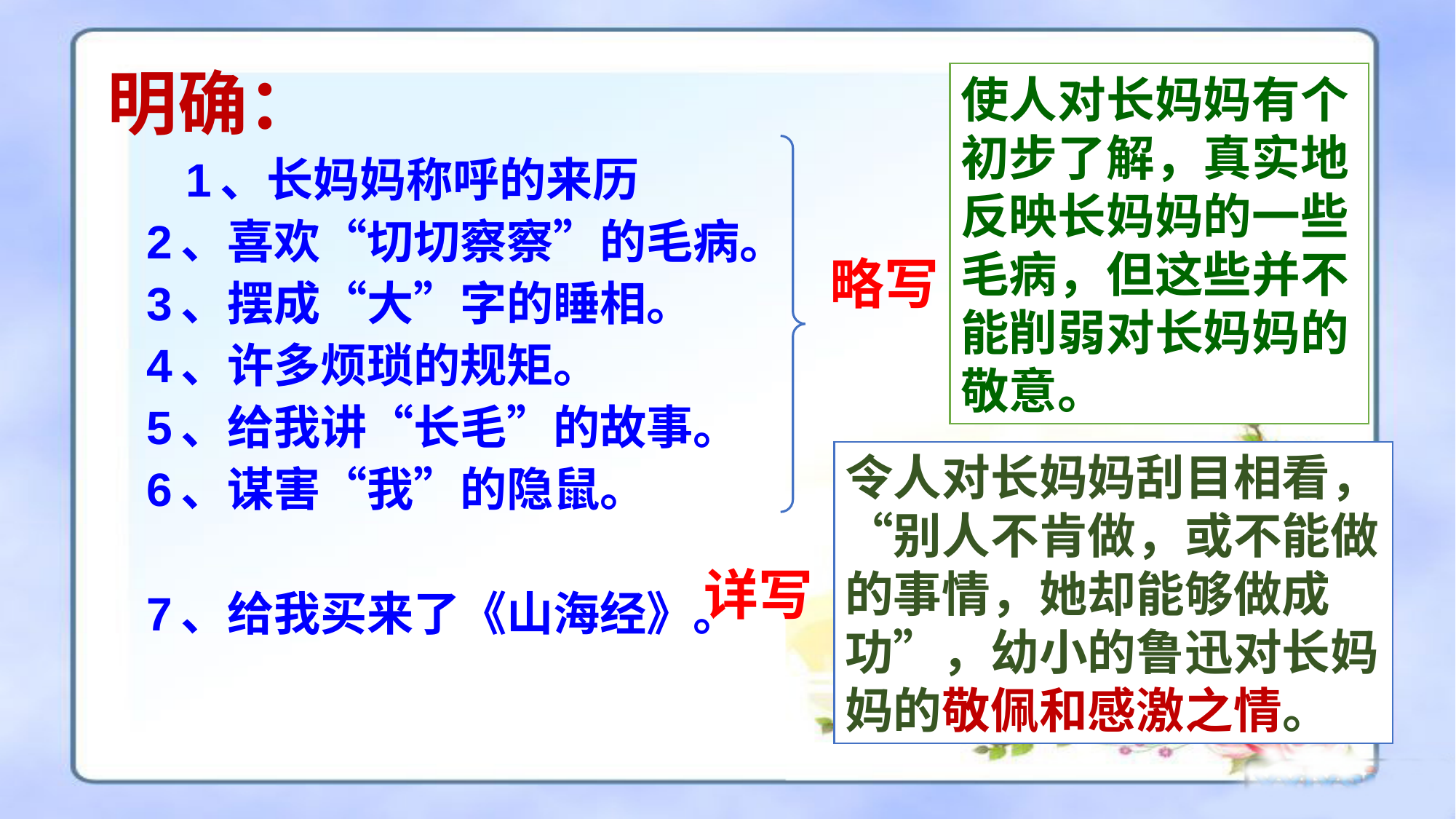

明确：
    1、长妈妈称呼的来历
   2、喜欢“切切察察”的毛病。
   3、摆成“大”字的睡相。
   4、许多烦琐的规矩。
   5、给我讲“长毛”的故事。
   6、谋害“我”的隐鼠。

   7、给我买来了《山海经》。
使人对长妈妈有个初步了解，真实地反映长妈妈的一些毛病，但这些并不能削弱对长妈妈的敬意。

略写
令人对长妈妈刮目相看，“别人不肯做，或不能做的事情，她却能够做成功”，幼小的鲁迅对长妈妈的敬佩和感激之情。
详写